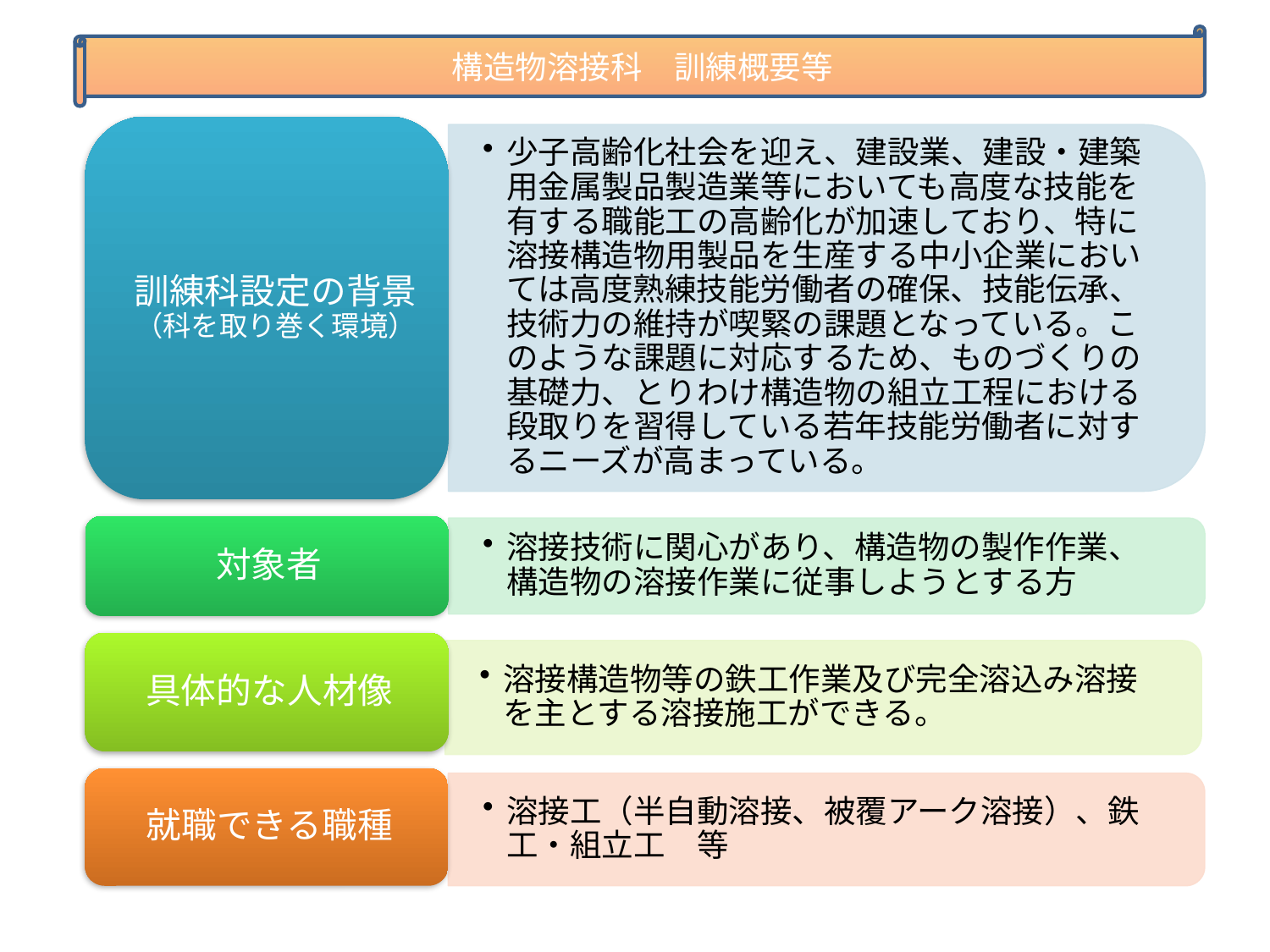

構造物溶接科　訓練概要等
少子高齢化社会を迎え、建設業、建設・建築用金属製品製造業等においても高度な技能を有する職能工の高齢化が加速しており、特に溶接構造物用製品を生産する中小企業においては高度熟練技能労働者の確保、技能伝承、技術力の維持が喫緊の課題となっている。このような課題に対応するため、ものづくりの基礎力、とりわけ構造物の組立工程における段取りを習得している若年技能労働者に対するニーズが高まっている。
訓練科設定の背景
（科を取り巻く環境）
溶接技術に関心があり、構造物の製作作業、構造物の溶接作業に従事しようとする方
対象者
溶接構造物等の鉄工作業及び完全溶込み溶接を主とする溶接施工ができる。
具体的な人材像
溶接工（半自動溶接、被覆アーク溶接）、鉄工・組立工　等
就職できる職種